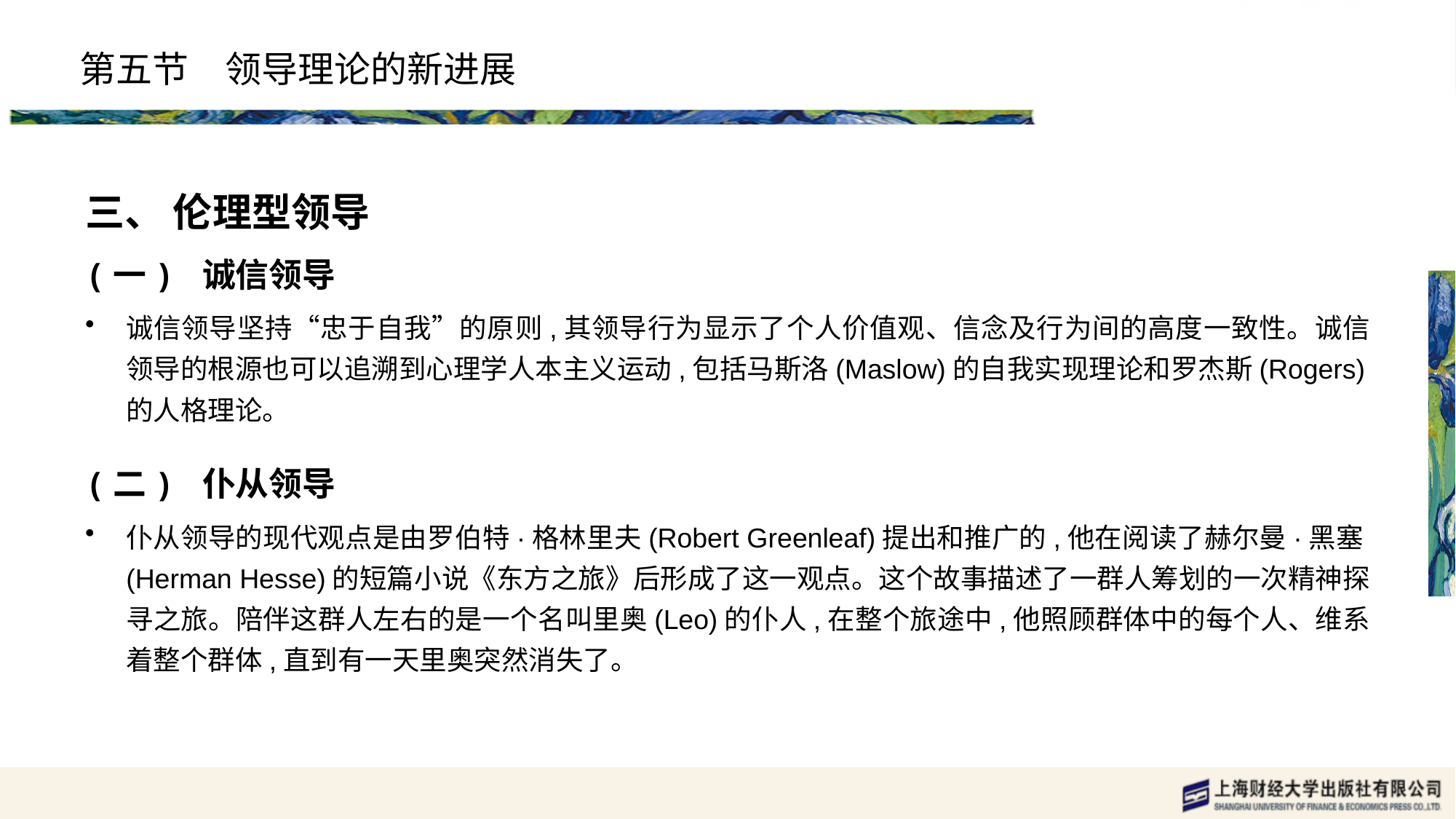

# 第五节　领导理论的新进展
三、 伦理型领导
(一) 诚信领导
诚信领导坚持“忠于自我”的原则,其领导行为显示了个人价值观、信念及行为间的高度一致性。诚信领导的根源也可以追溯到心理学人本主义运动,包括马斯洛(Maslow)的自我实现理论和罗杰斯(Rogers)的人格理论。
(二) 仆从领导
仆从领导的现代观点是由罗伯特·格林里夫(Robert Greenleaf)提出和推广的,他在阅读了赫尔曼·黑塞(Herman Hesse)的短篇小说《东方之旅》后形成了这一观点。这个故事描述了一群人筹划的一次精神探寻之旅。陪伴这群人左右的是一个名叫里奥(Leo)的仆人,在整个旅途中,他照顾群体中的每个人、维系着整个群体,直到有一天里奥突然消失了。